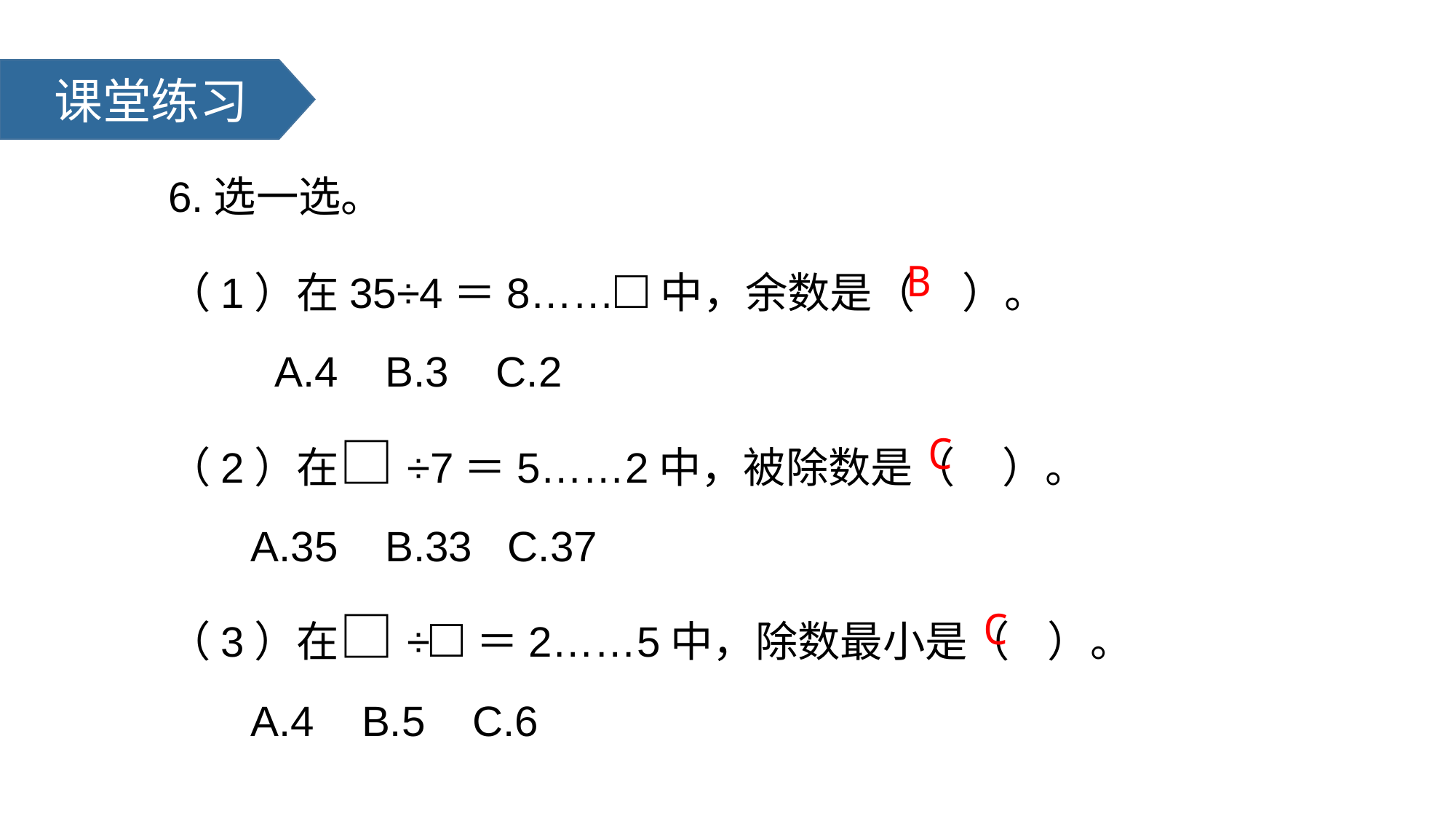

课堂练习
6.选一选。
（1）在35÷4＝8……□中，余数是（     ）。
         A.4    B.3    C.2
（2）在□÷7＝5……2中，被除数是（     ）。
       A.35    B.33   C.37
（3）在□÷□＝2……5中，除数最小是（    ）。
       A.4    B.5    C.6
B
C
C